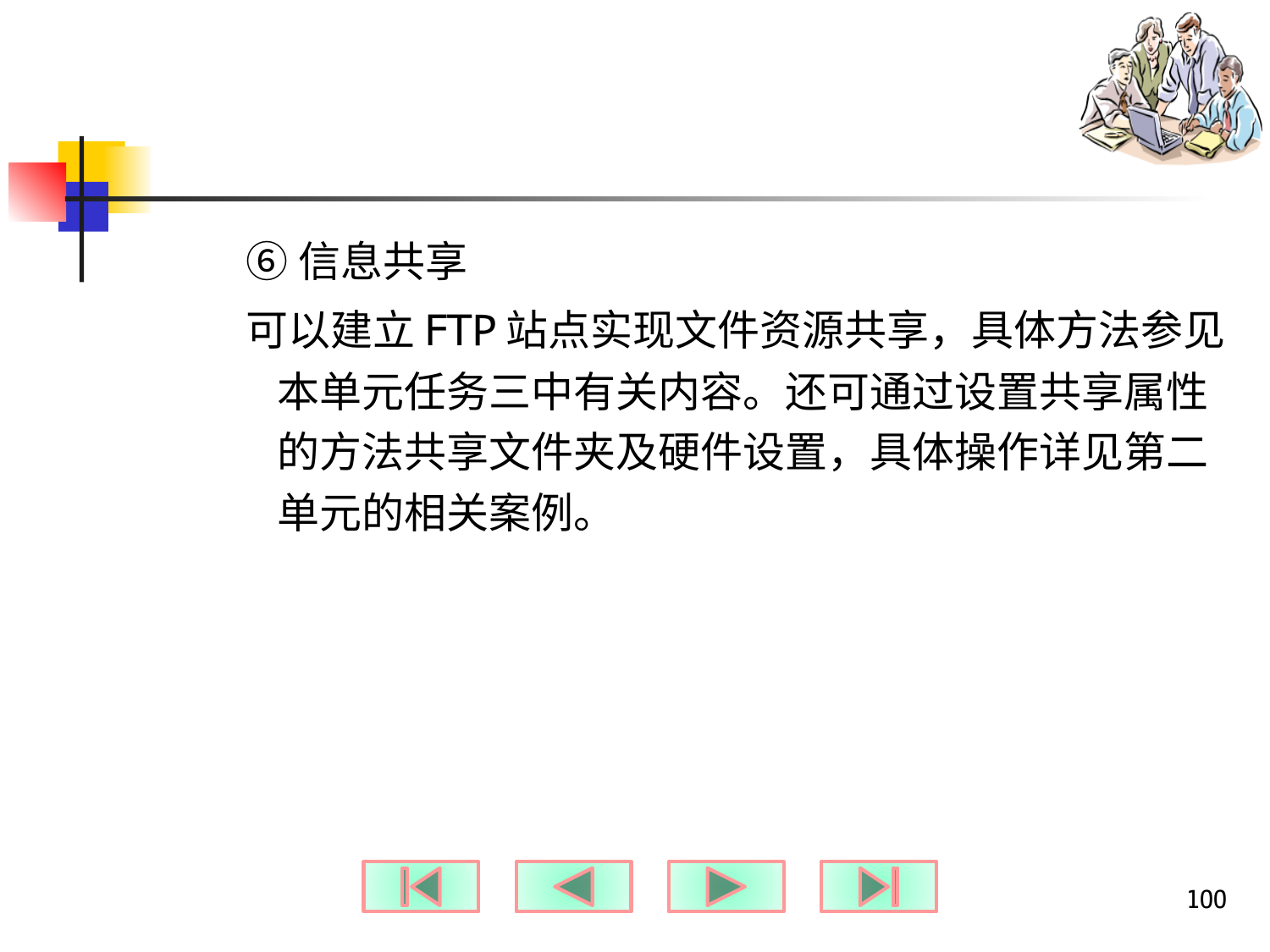

#
⑥信息共享
可以建立FTP站点实现文件资源共享，具体方法参见本单元任务三中有关内容。还可通过设置共享属性的方法共享文件夹及硬件设置，具体操作详见第二单元的相关案例。
100